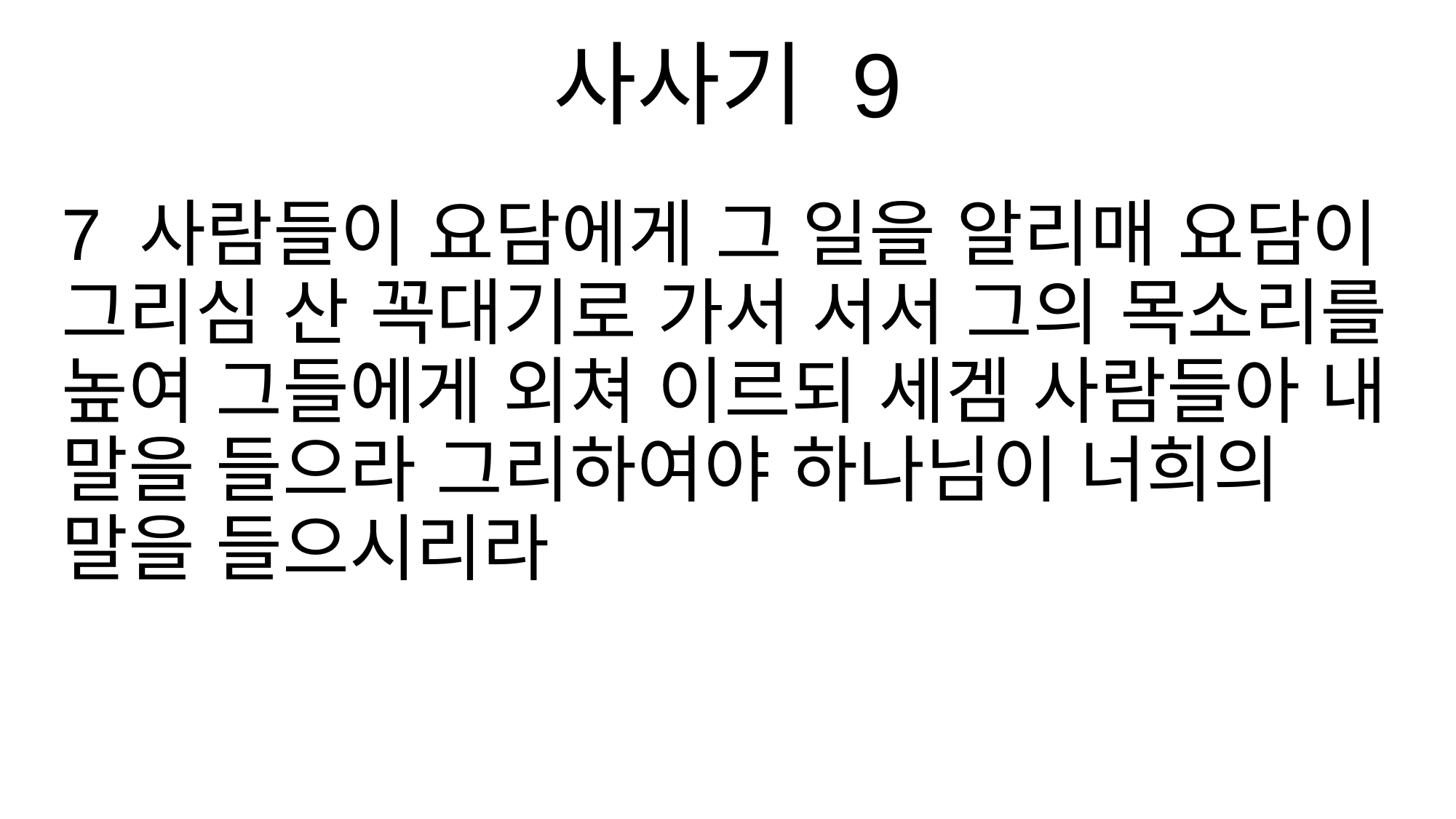

사사기 9
7 사람들이 요담에게 그 일을 알리매 요담이 그리심 산 꼭대기로 가서 서서 그의 목소리를 높여 그들에게 외쳐 이르되 세겜 사람들아 내 말을 들으라 그리하여야 하나님이 너희의 말을 들으시리라